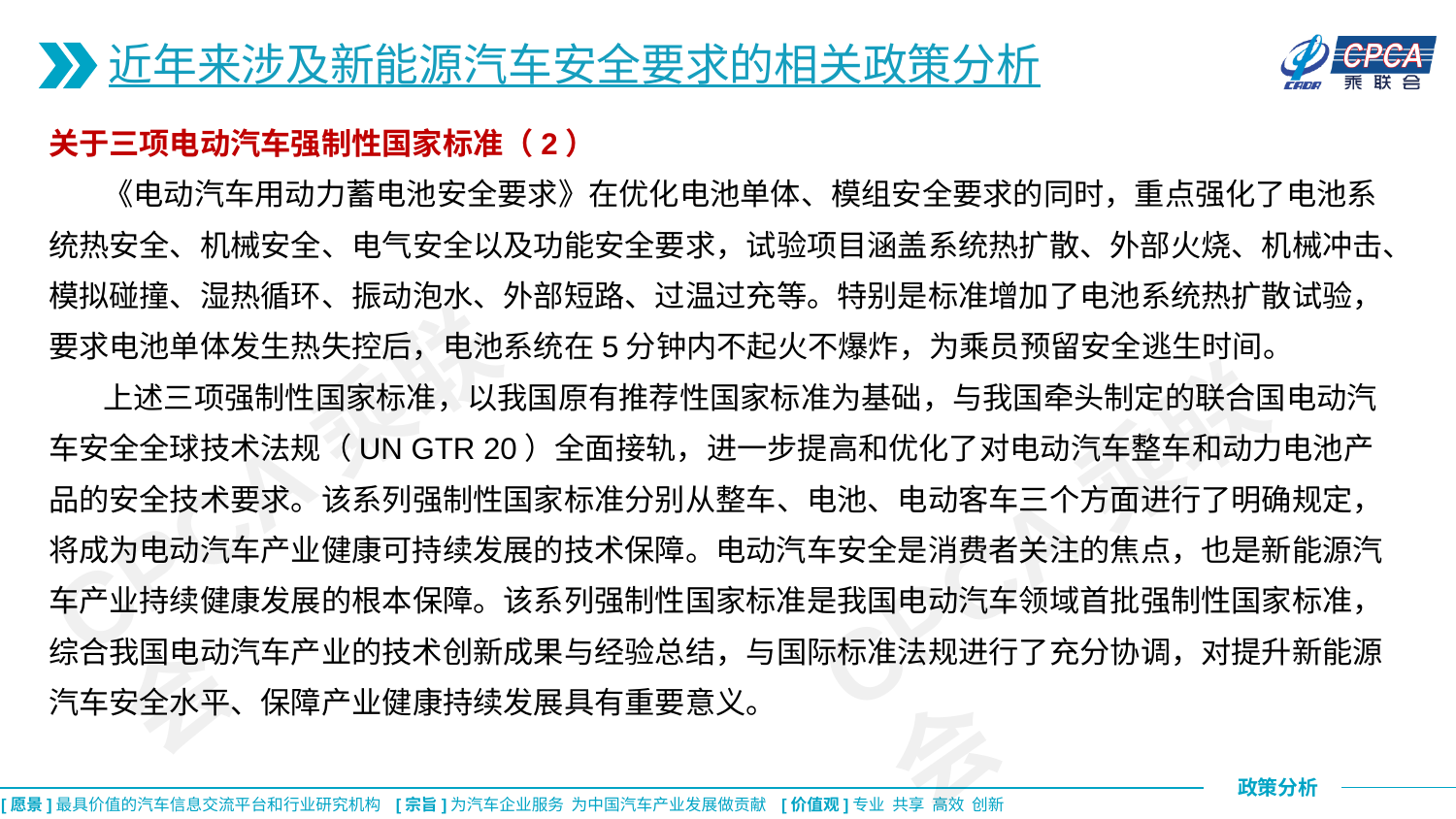

近年来涉及新能源汽车安全要求的相关政策分析
关于三项电动汽车强制性国家标准（2）
       《电动汽车用动力蓄电池安全要求》在优化电池单体、模组安全要求的同时，重点强化了电池系统热安全、机械安全、电气安全以及功能安全要求，试验项目涵盖系统热扩散、外部火烧、机械冲击、模拟碰撞、湿热循环、振动泡水、外部短路、过温过充等。特别是标准增加了电池系统热扩散试验，要求电池单体发生热失控后，电池系统在5分钟内不起火不爆炸，为乘员预留安全逃生时间。
       上述三项强制性国家标准，以我国原有推荐性国家标准为基础，与我国牵头制定的联合国电动汽车安全全球技术法规（UN GTR 20）全面接轨，进一步提高和优化了对电动汽车整车和动力电池产品的安全技术要求。该系列强制性国家标准分别从整车、电池、电动客车三个方面进行了明确规定，将成为电动汽车产业健康可持续发展的技术保障。电动汽车安全是消费者关注的焦点，也是新能源汽车产业持续健康发展的根本保障。该系列强制性国家标准是我国电动汽车领域首批强制性国家标准，综合我国电动汽车产业的技术创新成果与经验总结，与国际标准法规进行了充分协调，对提升新能源汽车安全水平、保障产业健康持续发展具有重要意义。
CPCA乘联会
CPCA乘联会